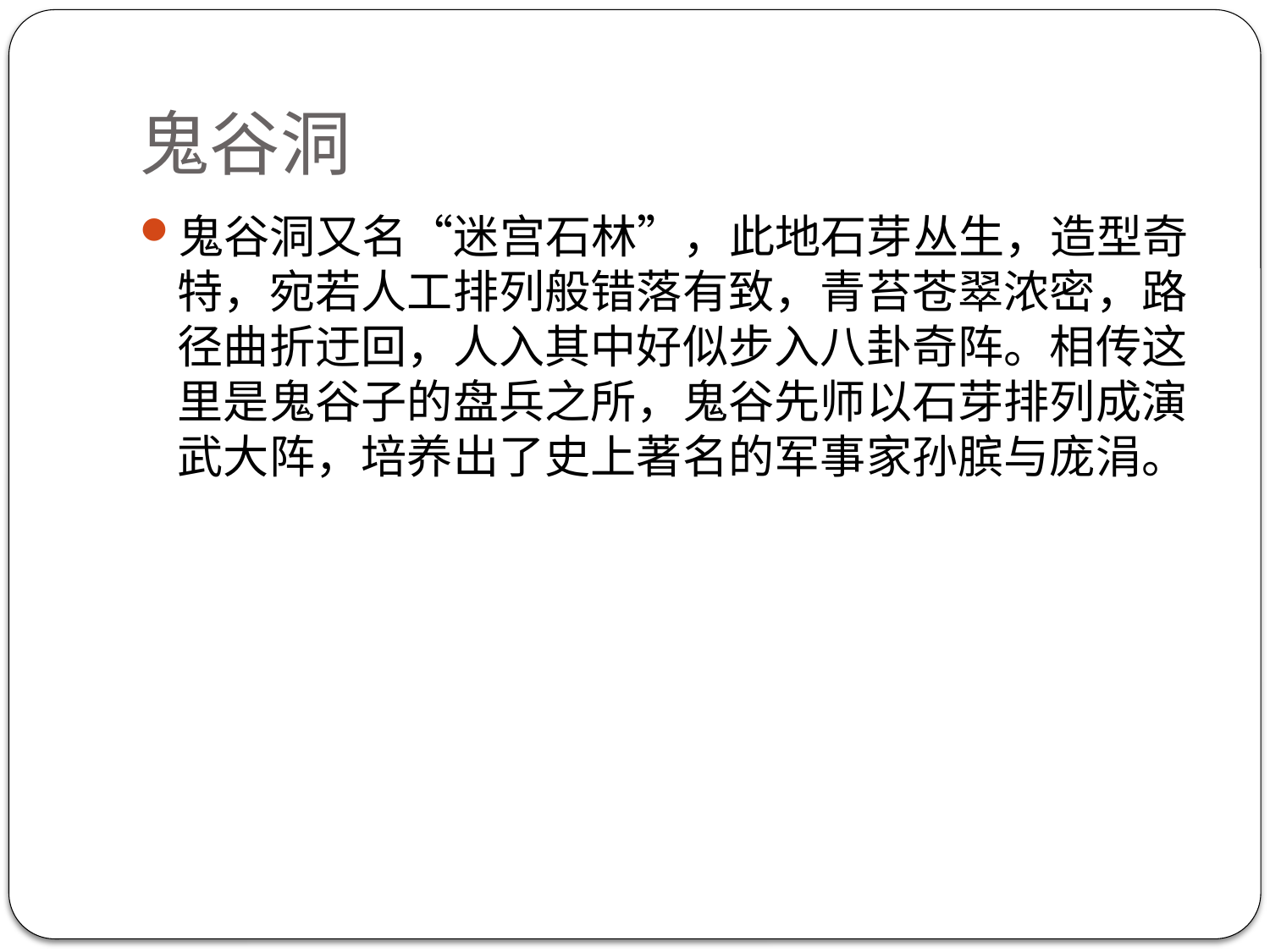

# 鬼谷洞
鬼谷洞又名“迷宫石林”，此地石芽丛生，造型奇特，宛若人工排列般错落有致，青苔苍翠浓密，路径曲折迂回，人入其中好似步入八卦奇阵。相传这里是鬼谷子的盘兵之所，鬼谷先师以石芽排列成演武大阵，培养出了史上著名的军事家孙膑与庞涓。